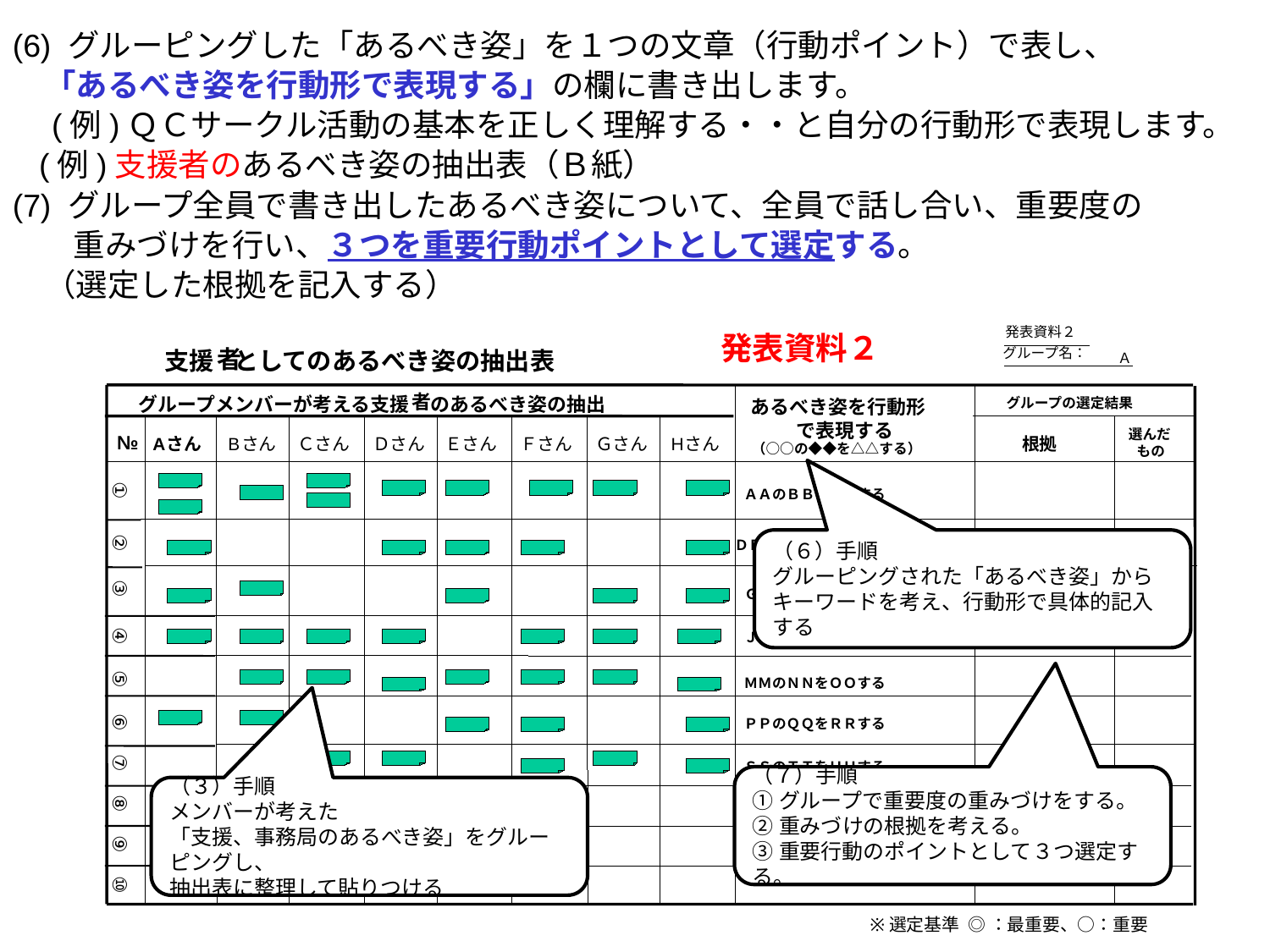

(6) グルーピングした「あるべき姿」を１つの文章（行動ポイント）で表し、
　「あるべき姿を行動形で表現する」の欄に書き出します。
　(例)ＱＣサークル活動の基本を正しく理解する・・と自分の行動形で表現します。
   (例)支援者のあるべき姿の抽出表（Ｂ紙）
(7) グループ全員で書き出したあるべき姿について、全員で話し合い、重要度の
   　重みづけを行い、３つを重要行動ポイントとして選定する。
　（選定した根拠を記入する）

発表資料２
発表資料２

グループ名：
者
支援
としてのあるべき姿の抽出表

Ａ

者
グループメンバーが考える支援
のあるべき姿の抽出
あるべき姿を行動形
グループの選定結果

で表現する
選んだ
№
A
さん
B
さん
Ｃさん
Ｄさん
Ｅさん
Ｆさん
Ｇさん
H
さん
根拠
（○○の◆◆を△△する）
もの

①

ＡＡのＢＢをＣＣする

（６）手順
グルーピングされた「あるべき姿」からキーワードを考え、行動形で具体的記入する
②
ＤＤのＥＥをＦＦする

③

ＧＧのＨＨをＩＩする

④

ＪＪのＫＫをＬＬする

⑤

ＭＭのＮＮをＯＯする

⑥
ＰＰのＱＱをＲＲする

⑦

ＳＳのＴＴをＵＵする

（７）手順
①グループで重要度の重みづけをする。
②重みづけの根拠を考える。
③重要行動のポイントとして３つ選定する。

（３）手順
メンバーが考えた
「支援、事務局のあるべき姿」をグルーピングし、
抽出表に整理して貼りつける

⑧

⑨
。

⑩

※
選定基準
◎：最重要、○：重要